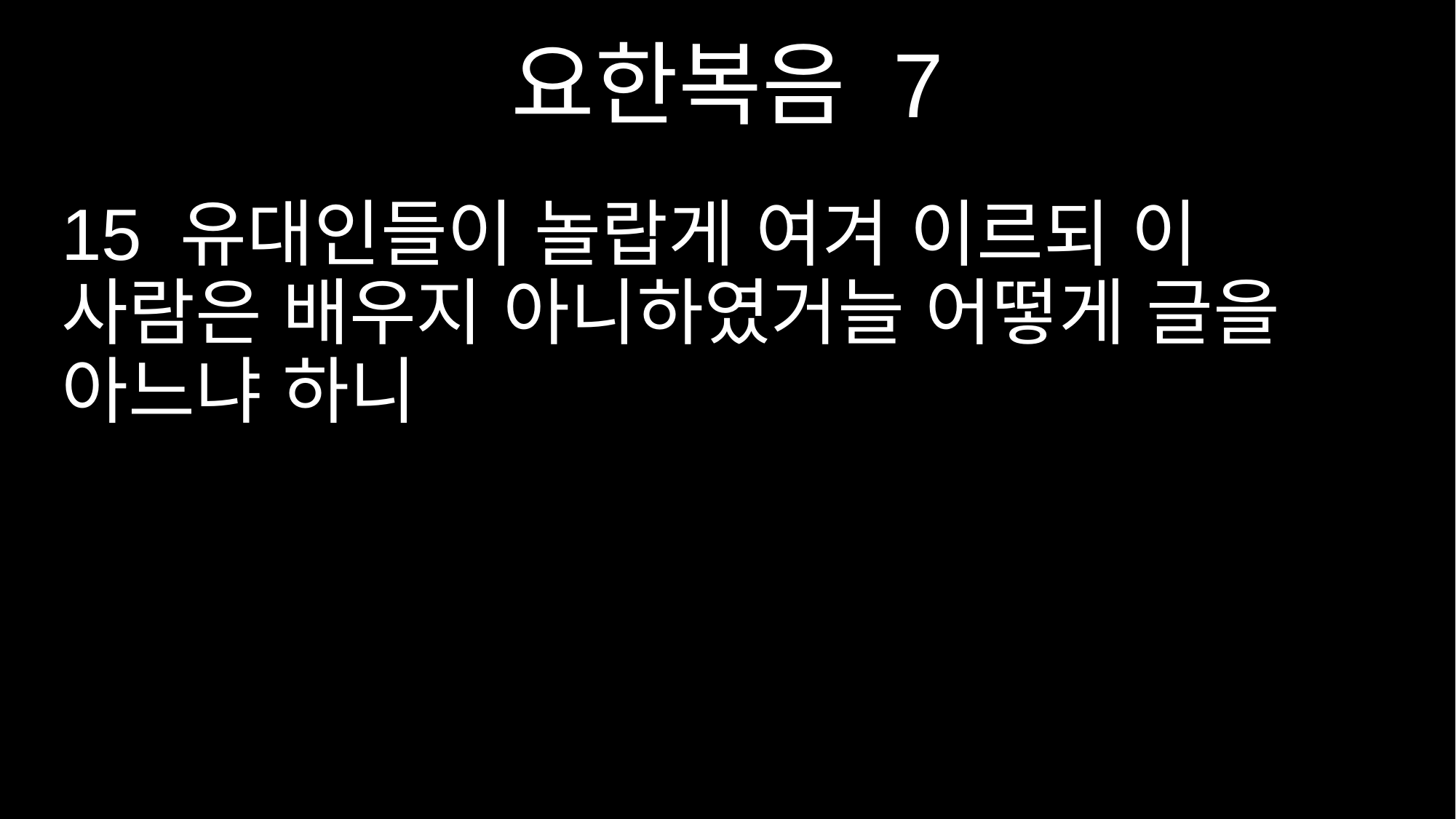

요한복음 7
15 유대인들이 놀랍게 여겨 이르되 이 사람은 배우지 아니하였거늘 어떻게 글을 아느냐 하니